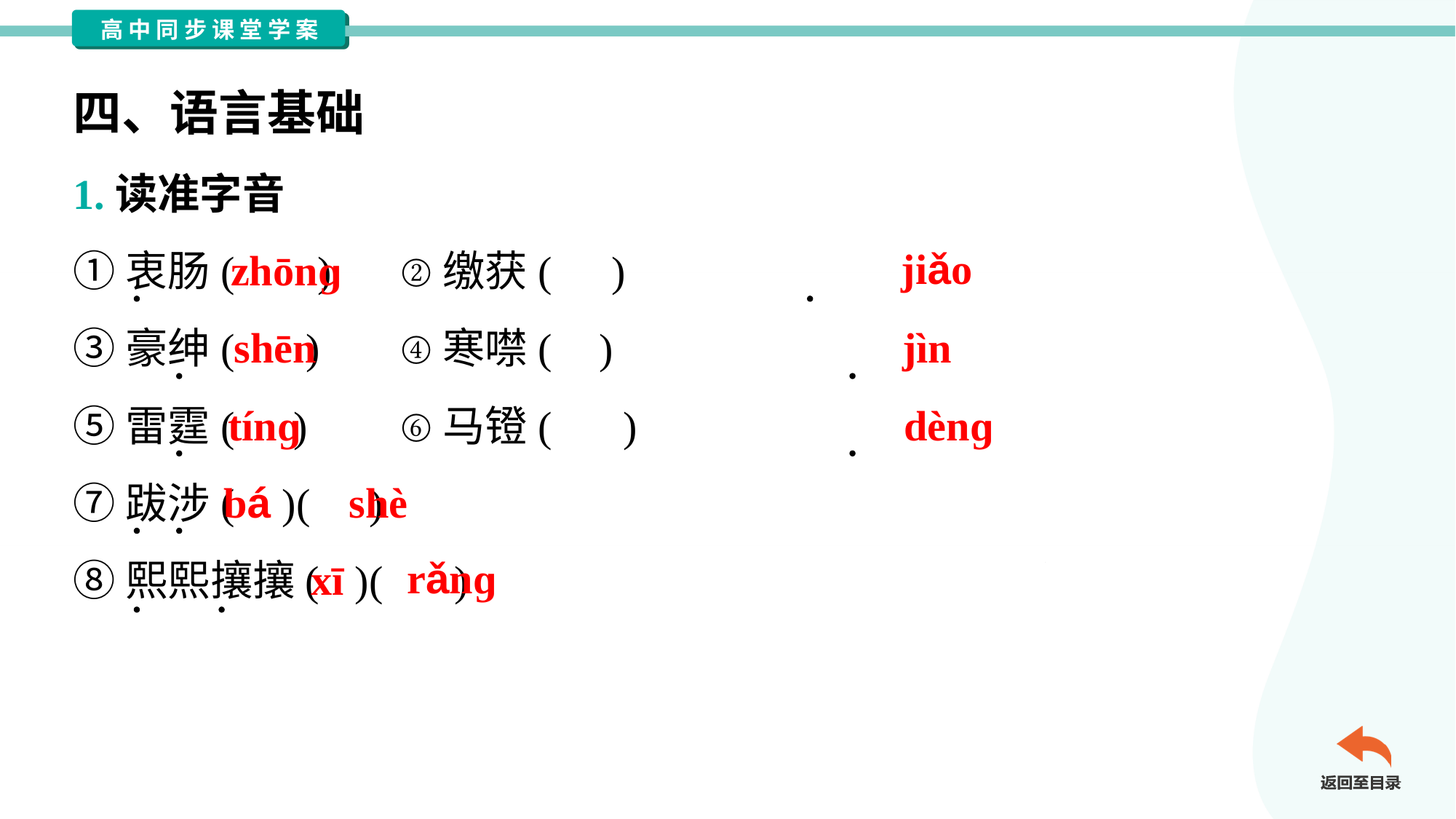

四、语言基础
1.读准字音
①衷肠(       )	②缴获(     )
③豪绅(      )	④寒噤(    )
⑤雷霆(     )	⑥马镫(      )
⑦跋涉(    )(     )
⑧熙熙攘攘(   )(      )
zhōnɡ
jiǎo
shēn
jìn

tínɡ
dènɡ

bá
shè

xī
rǎnɡ